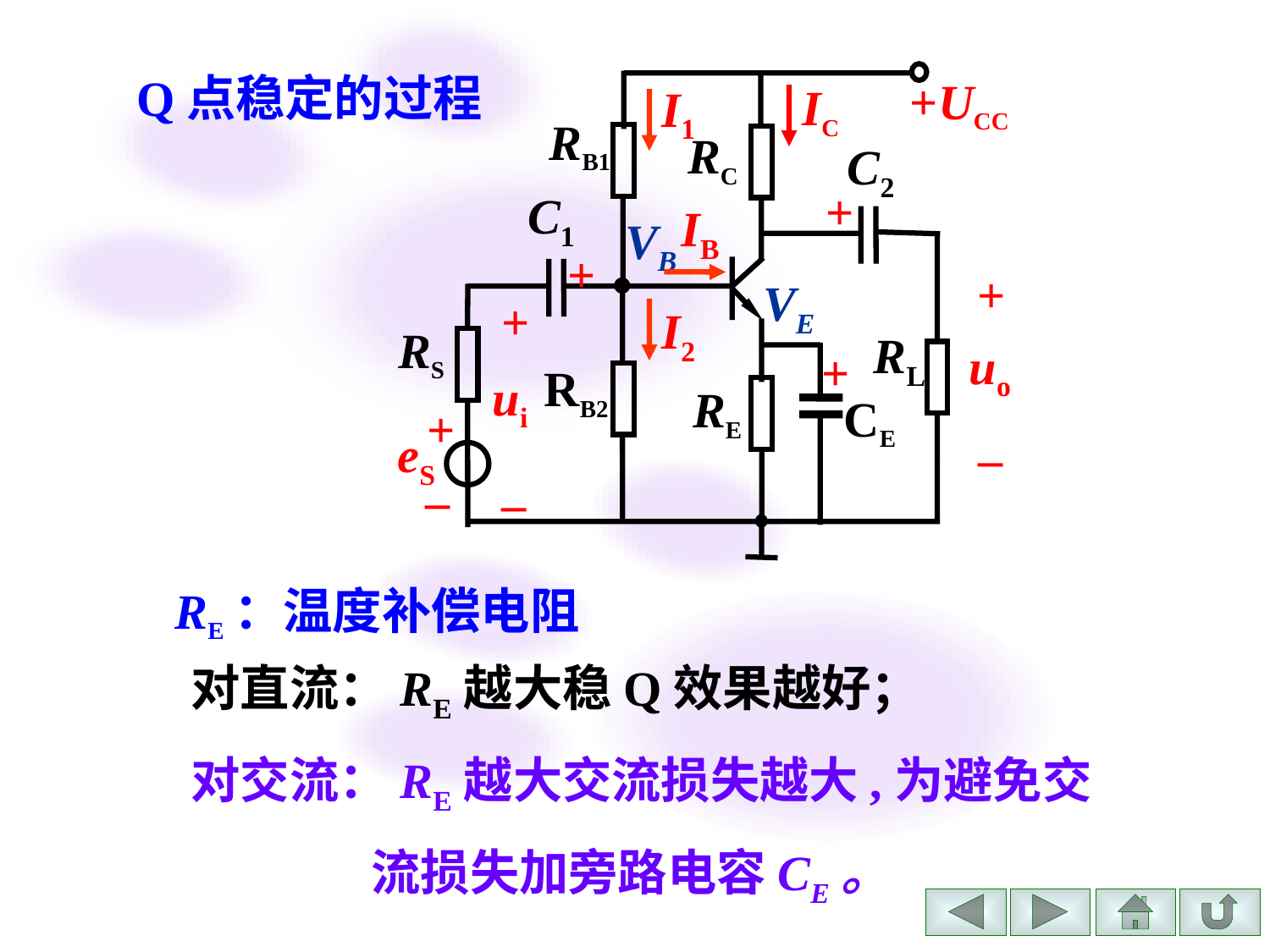

Q点稳定的过程

+UCC

IC

I1

RB1
RC

C2
+
C1
IB

+

+

+

I2

RS

RL

uo
+

RB2

ui
RE

CE
+

–
eS

–
–

VB
VE
  RE：温度补偿电阻
对直流：RE越大稳Q效果越好；
对交流：RE越大交流损失越大,为避免交
               流损失加旁路电容CE。